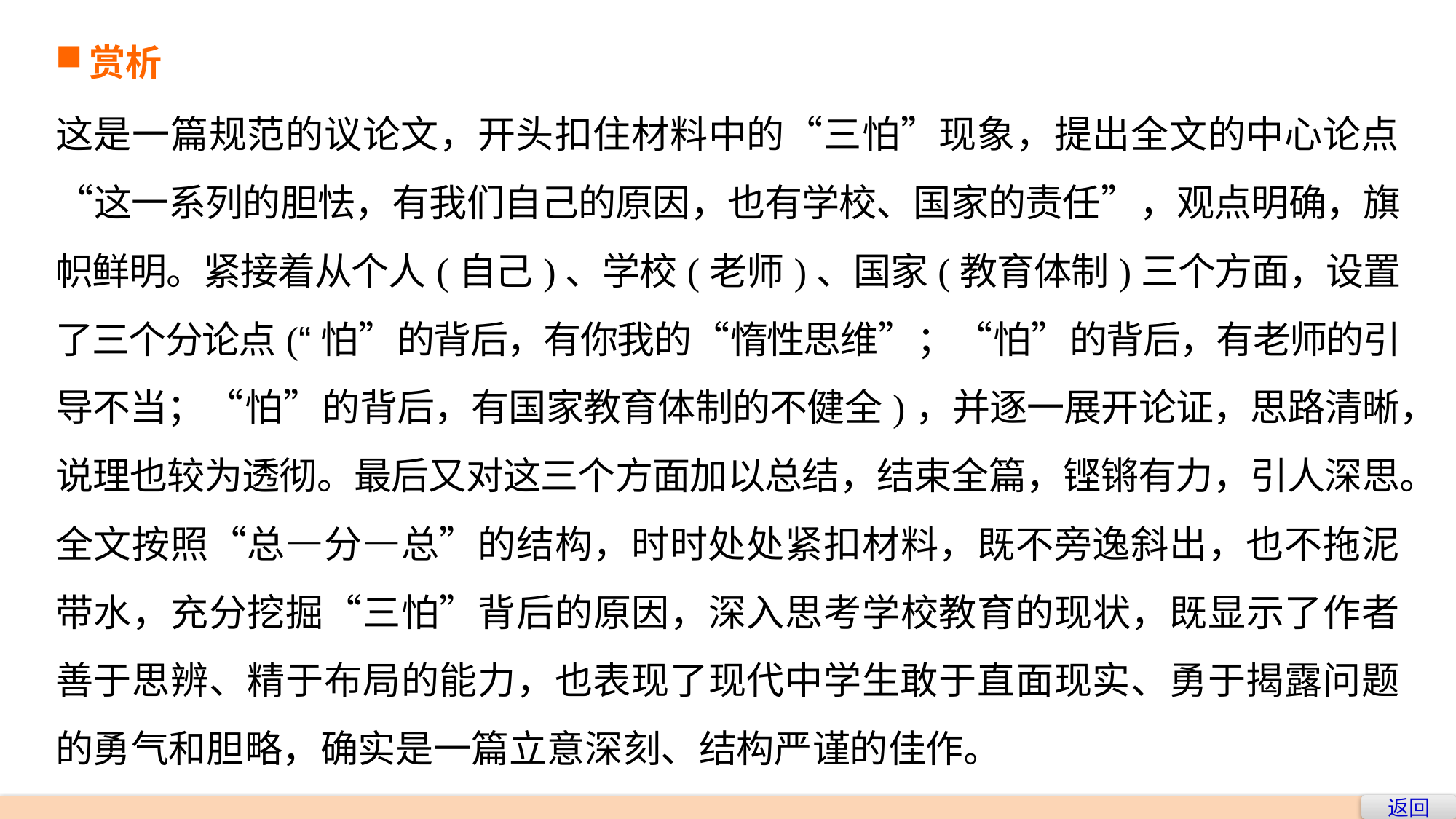

赏析
这是一篇规范的议论文，开头扣住材料中的“三怕”现象，提出全文的中心论点“这一系列的胆怯，有我们自己的原因，也有学校、国家的责任”，观点明确，旗帜鲜明。紧接着从个人(自己)、学校(老师)、国家(教育体制)三个方面，设置了三个分论点(“怕”的背后，有你我的“惰性思维”；“怕”的背后，有老师的引导不当；“怕”的背后，有国家教育体制的不健全)，并逐一展开论证，思路清晰，说理也较为透彻。最后又对这三个方面加以总结，结束全篇，铿锵有力，引人深思。
全文按照“总—分—总”的结构，时时处处紧扣材料，既不旁逸斜出，也不拖泥带水，充分挖掘“三怕”背后的原因，深入思考学校教育的现状，既显示了作者善于思辨、精于布局的能力，也表现了现代中学生敢于直面现实、勇于揭露问题的勇气和胆略，确实是一篇立意深刻、结构严谨的佳作。
返回